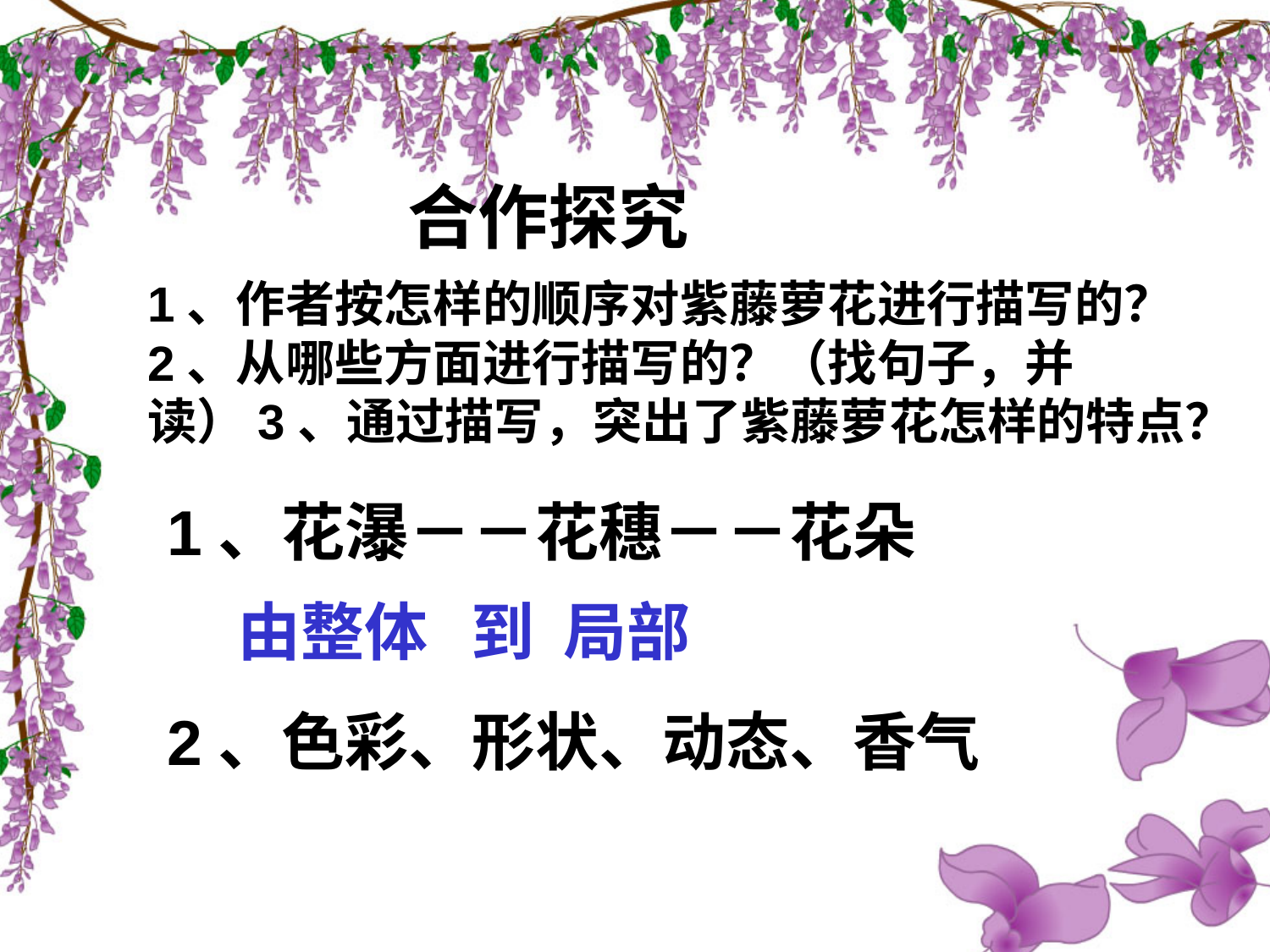

合作探究
1、作者按怎样的顺序对紫藤萝花进行描写的？2、从哪些方面进行描写的？（找句子，并读）3、通过描写，突出了紫藤萝花怎样的特点？

1、花瀑－－花穗－－花朵
由整体   到  局部
2、色彩、形状、动态、香气